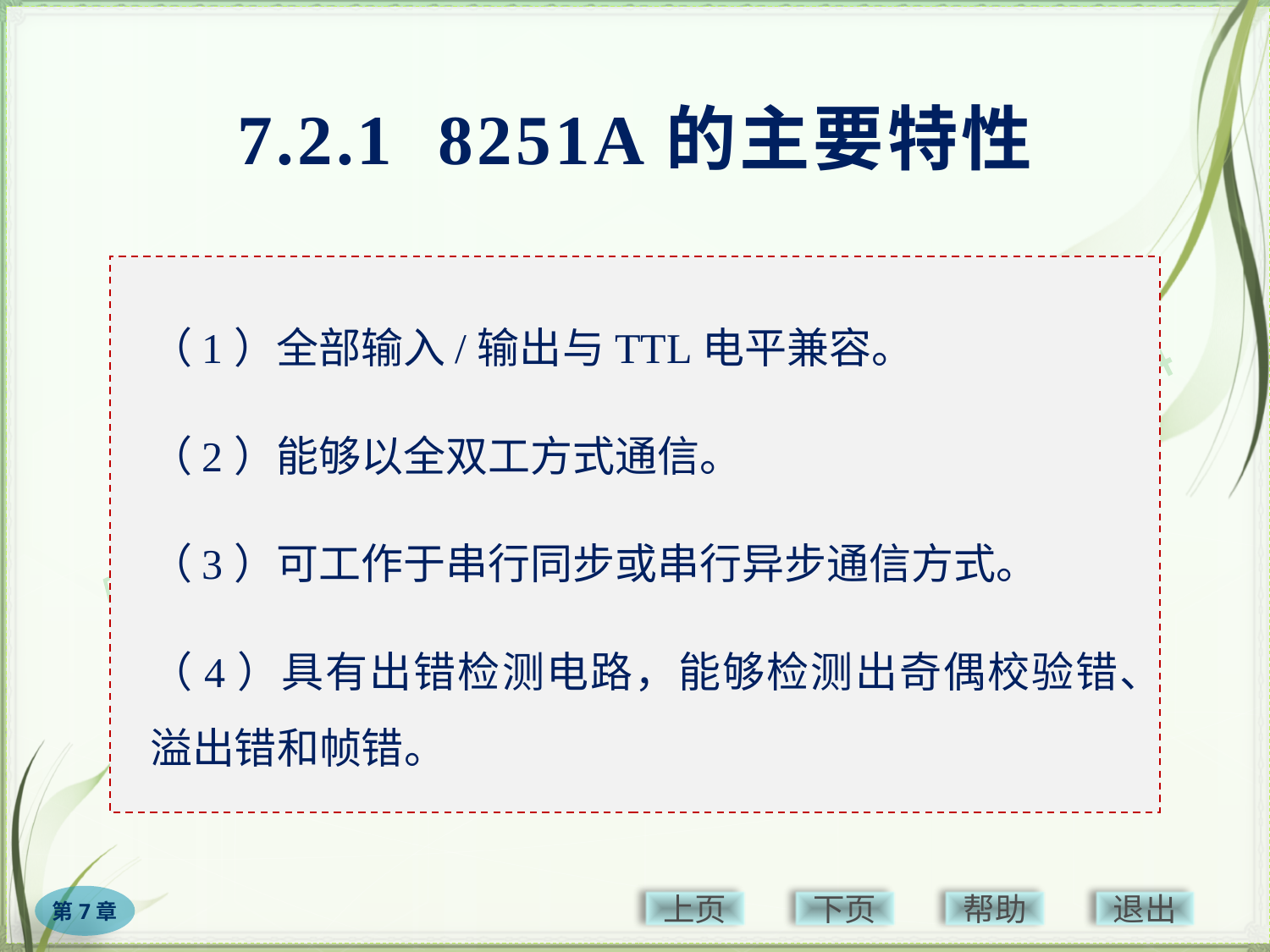

# 7.2.1  8251A的主要特性
（1）全部输入/输出与TTL电平兼容。
（2）能够以全双工方式通信。
（3）可工作于串行同步或串行异步通信方式。
（4）具有出错检测电路，能够检测出奇偶校验错、溢出错和帧错。